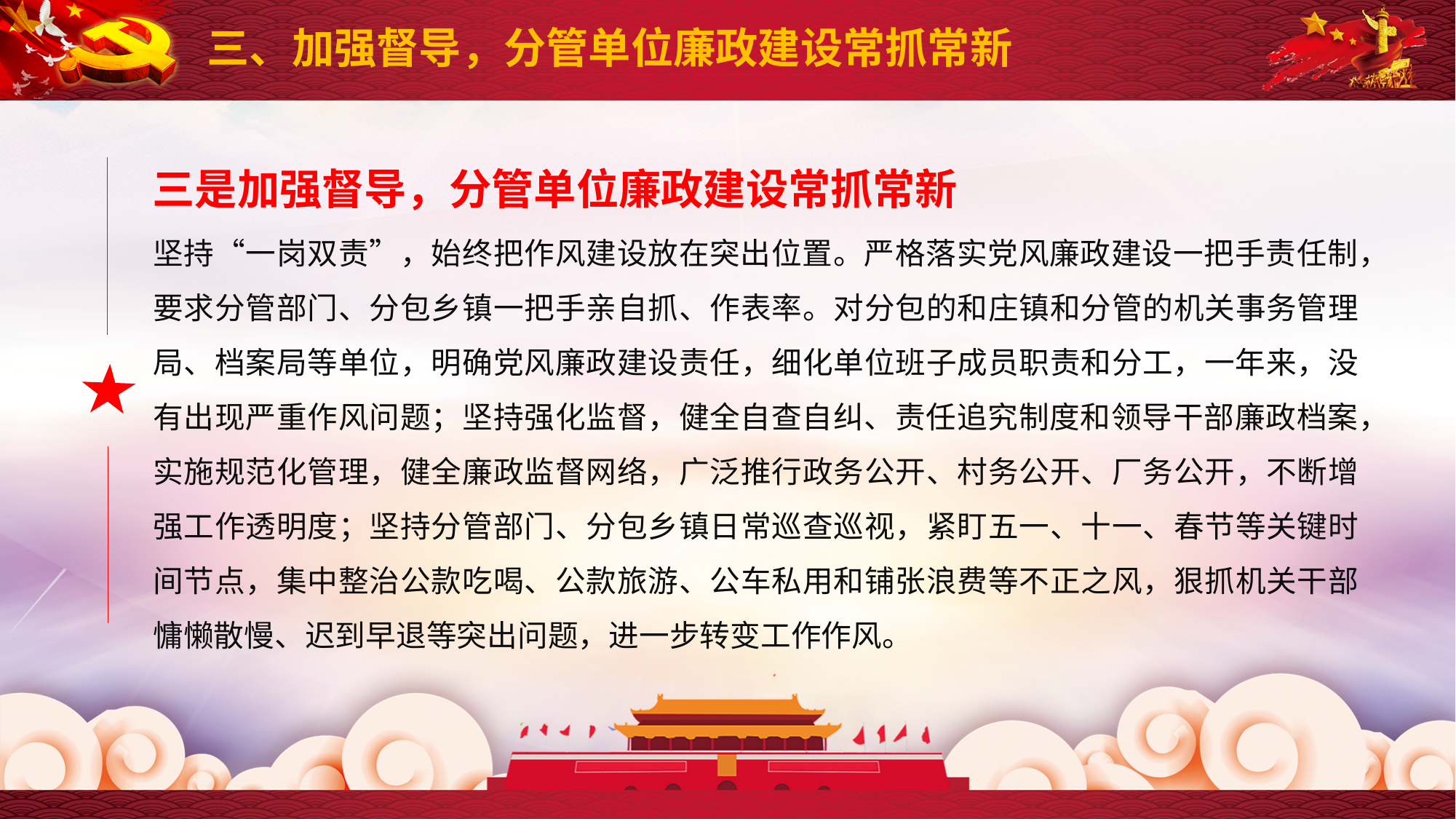

三、加强督导，分管单位廉政建设常抓常新
三是加强督导，分管单位廉政建设常抓常新
坚持“一岗双责”，始终把作风建设放在突出位置。严格落实党风廉政建设一把手责任制，要求分管部门、分包乡镇一把手亲自抓、作表率。对分包的和庄镇和分管的机关事务管理局、档案局等单位，明确党风廉政建设责任，细化单位班子成员职责和分工，一年来，没有出现严重作风问题；坚持强化监督，健全自查自纠、责任追究制度和领导干部廉政档案，实施规范化管理，健全廉政监督网络，广泛推行政务公开、村务公开、厂务公开，不断增强工作透明度；坚持分管部门、分包乡镇日常巡查巡视，紧盯五一、十一、春节等关键时间节点，集中整治公款吃喝、公款旅游、公车私用和铺张浪费等不正之风，狠抓机关干部慵懒散慢、迟到早退等突出问题，进一步转变工作作风。